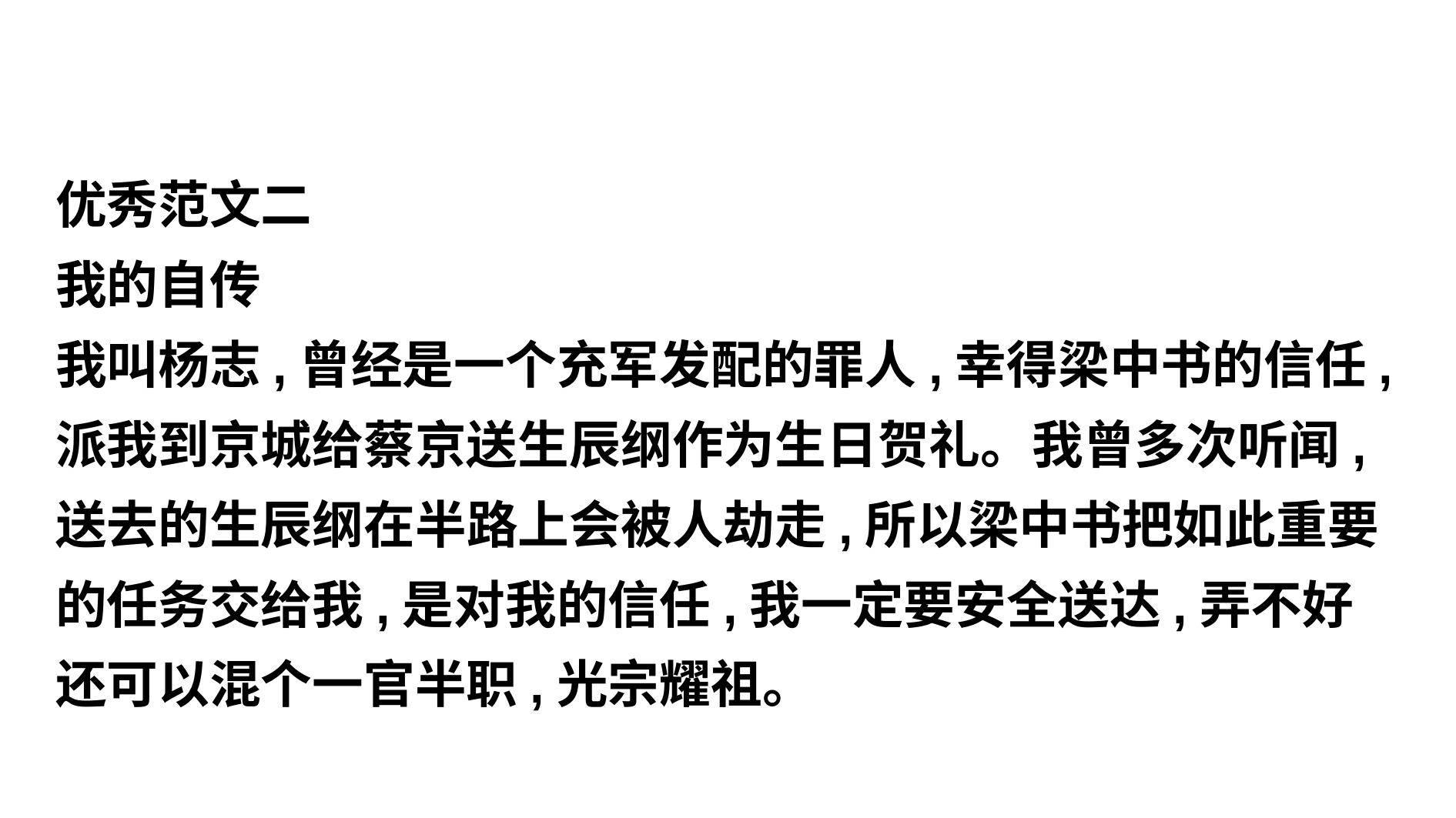

优秀范文二
我的自传
我叫杨志,曾经是一个充军发配的罪人,幸得梁中书的信任,派我到京城给蔡京送生辰纲作为生日贺礼。我曾多次听闻,送去的生辰纲在半路上会被人劫走,所以梁中书把如此重要的任务交给我,是对我的信任,我一定要安全送达,弄不好还可以混个一官半职,光宗耀祖。